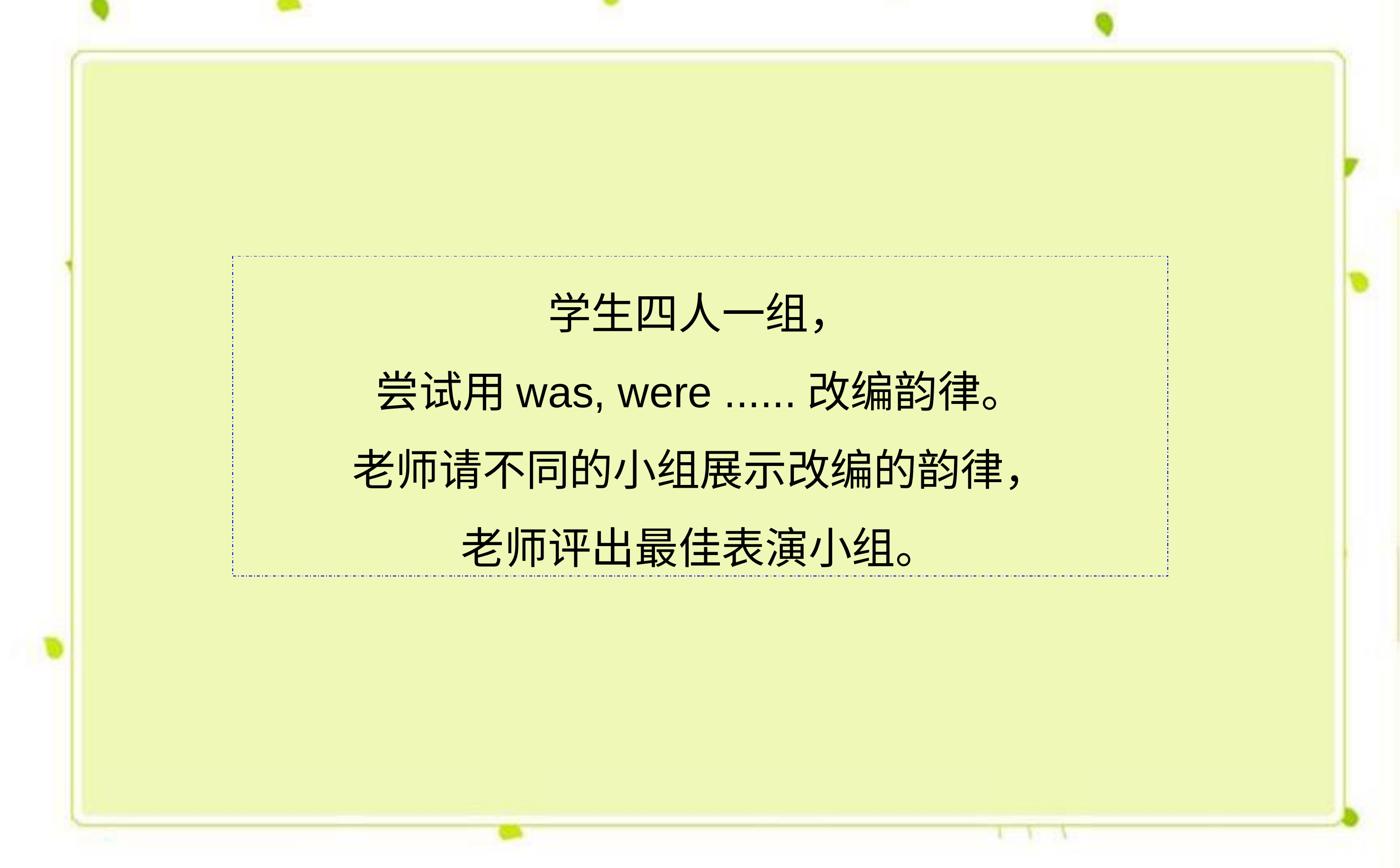

学生四人一组，
尝试用was, were ......改编韵律。
老师请不同的小组展示改编的韵律，
老师评出最佳表演小组。